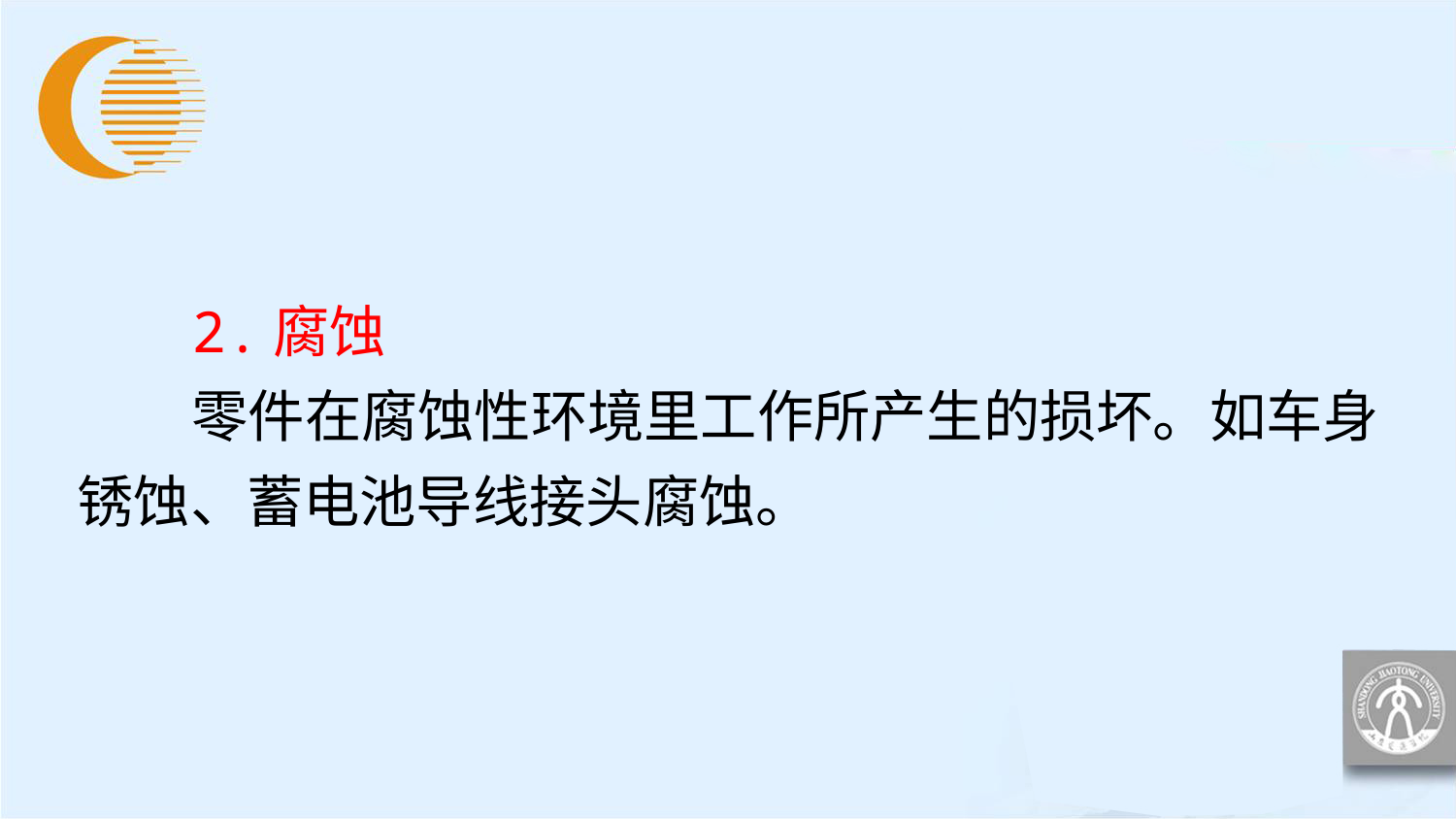

2.腐蚀
零件在腐蚀性环境里工作所产生的损坏。如车身锈蚀、蓄电池导线接头腐蚀。